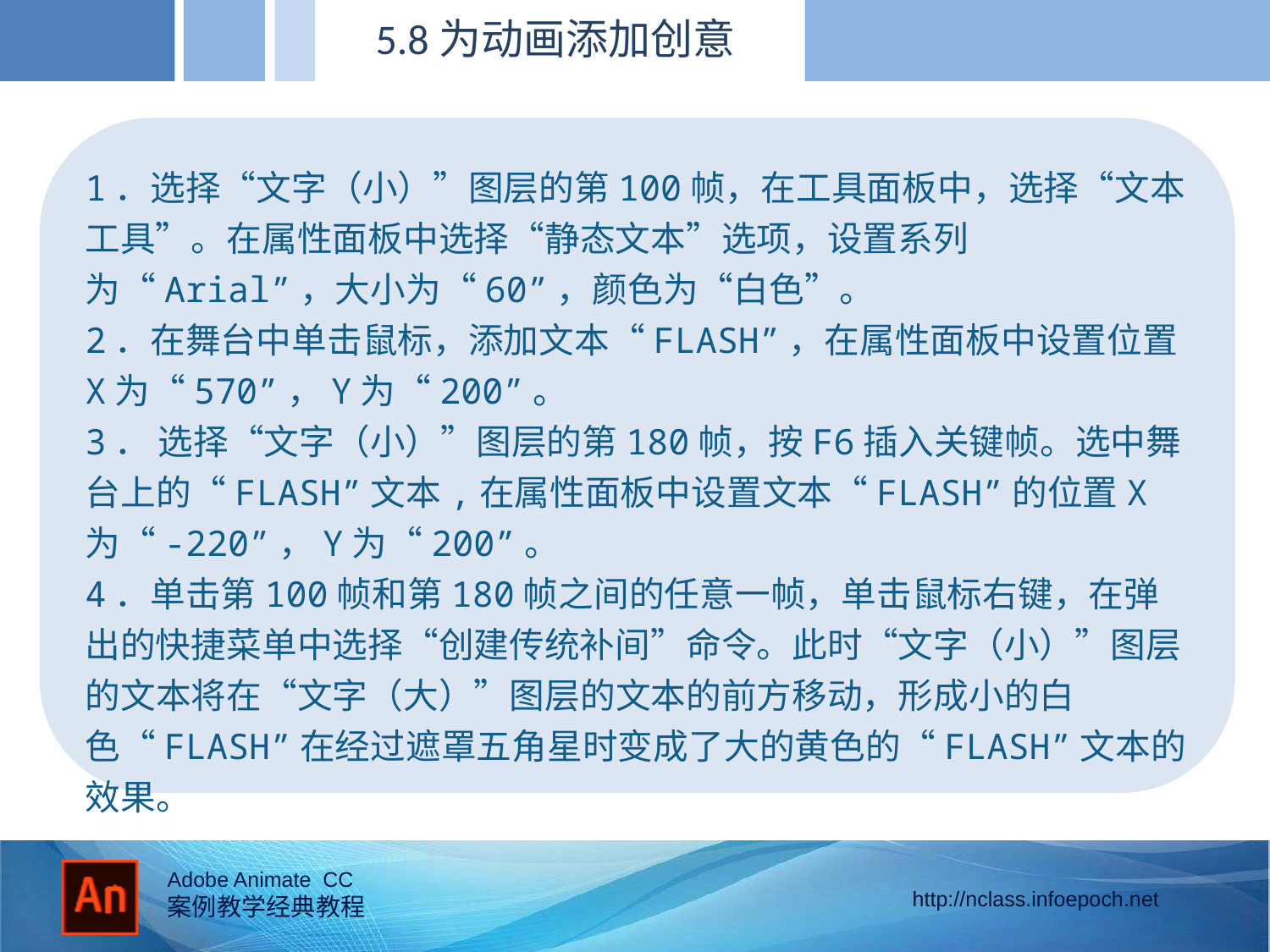

5.8为动画添加创意
1．选择“文字（小）”图层的第100帧，在工具面板中，选择“文本工具”。在属性面板中选择“静态文本”选项，设置系列为“Arial”，大小为“60”，颜色为“白色”。
2．在舞台中单击鼠标，添加文本“FLASH”，在属性面板中设置位置X为“570”，Y为“200”。
3． 选择“文字（小）”图层的第180帧，按F6插入关键帧。选中舞台上的“FLASH”文本,在属性面板中设置文本“FLASH”的位置X为“-220”，Y为“200”。
4．单击第100帧和第180帧之间的任意一帧，单击鼠标右键，在弹出的快捷菜单中选择“创建传统补间”命令。此时“文字（小）”图层的文本将在“文字（大）”图层的文本的前方移动，形成小的白色“FLASH”在经过遮罩五角星时变成了大的黄色的“FLASH”文本的效果。